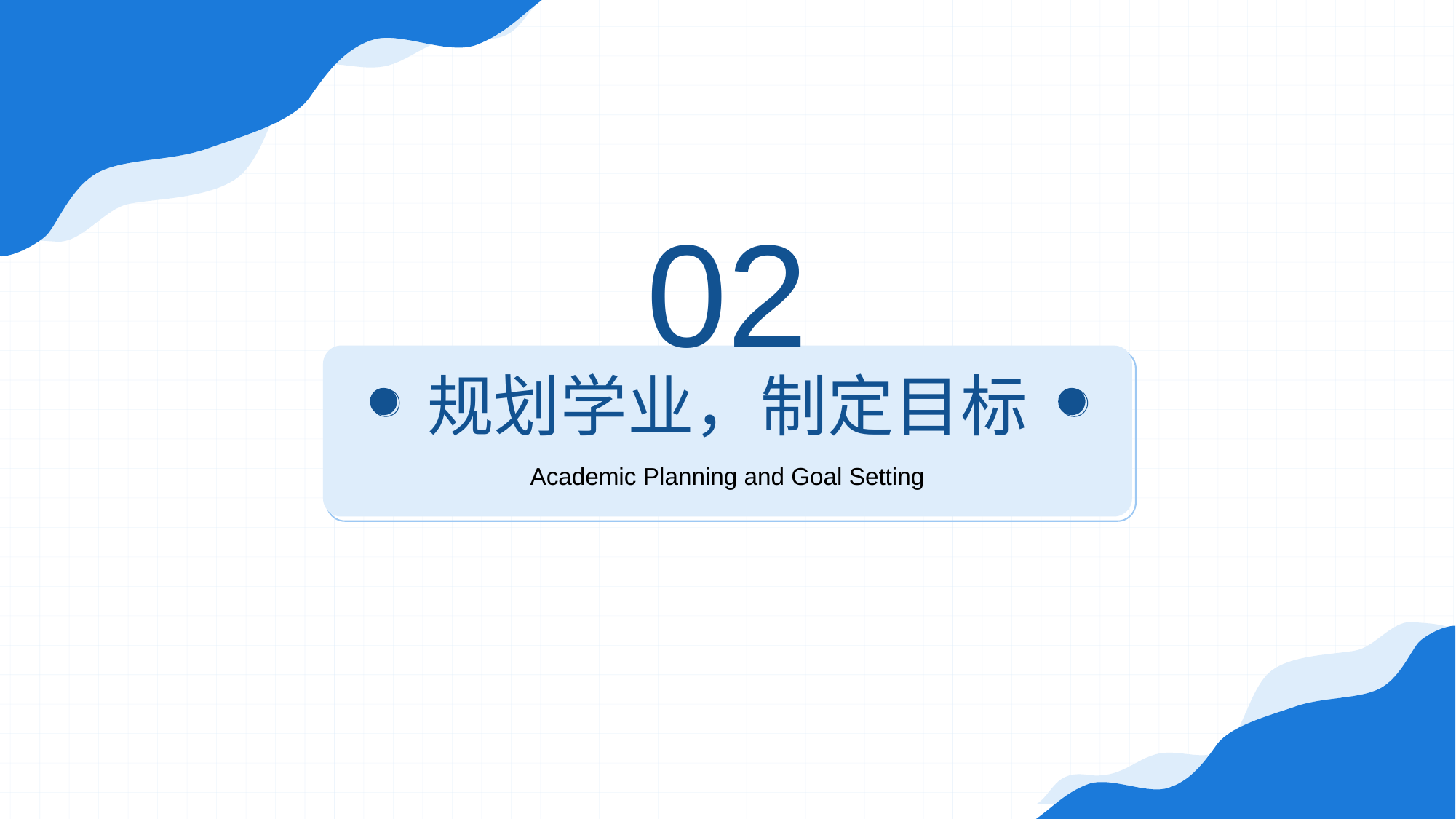

02
# 规划学业，制定目标
Academic Planning and Goal Setting